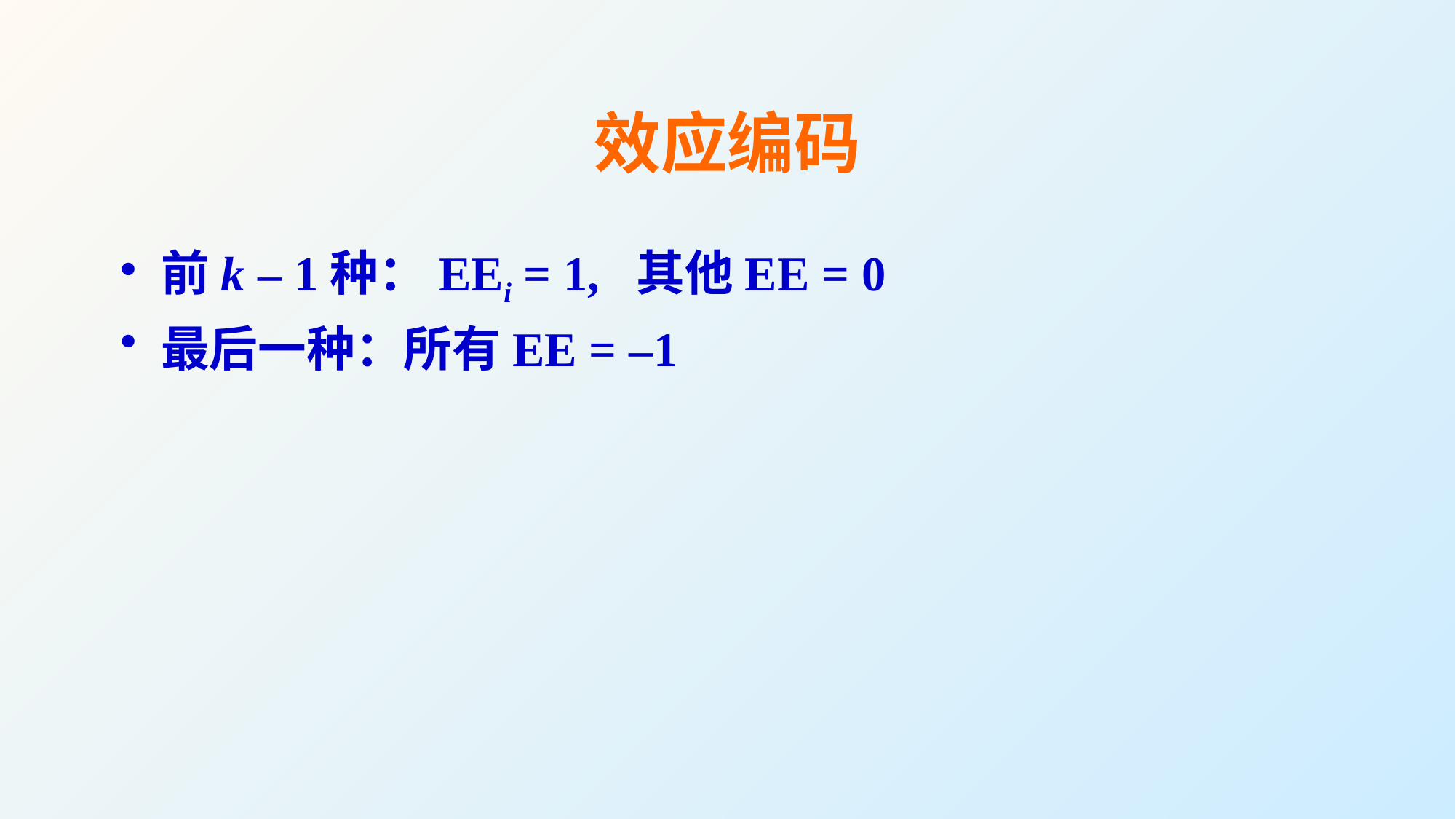

效应编码
前k – 1种：EEi = 1,  其他EE = 0
最后一种：所有EE = –1